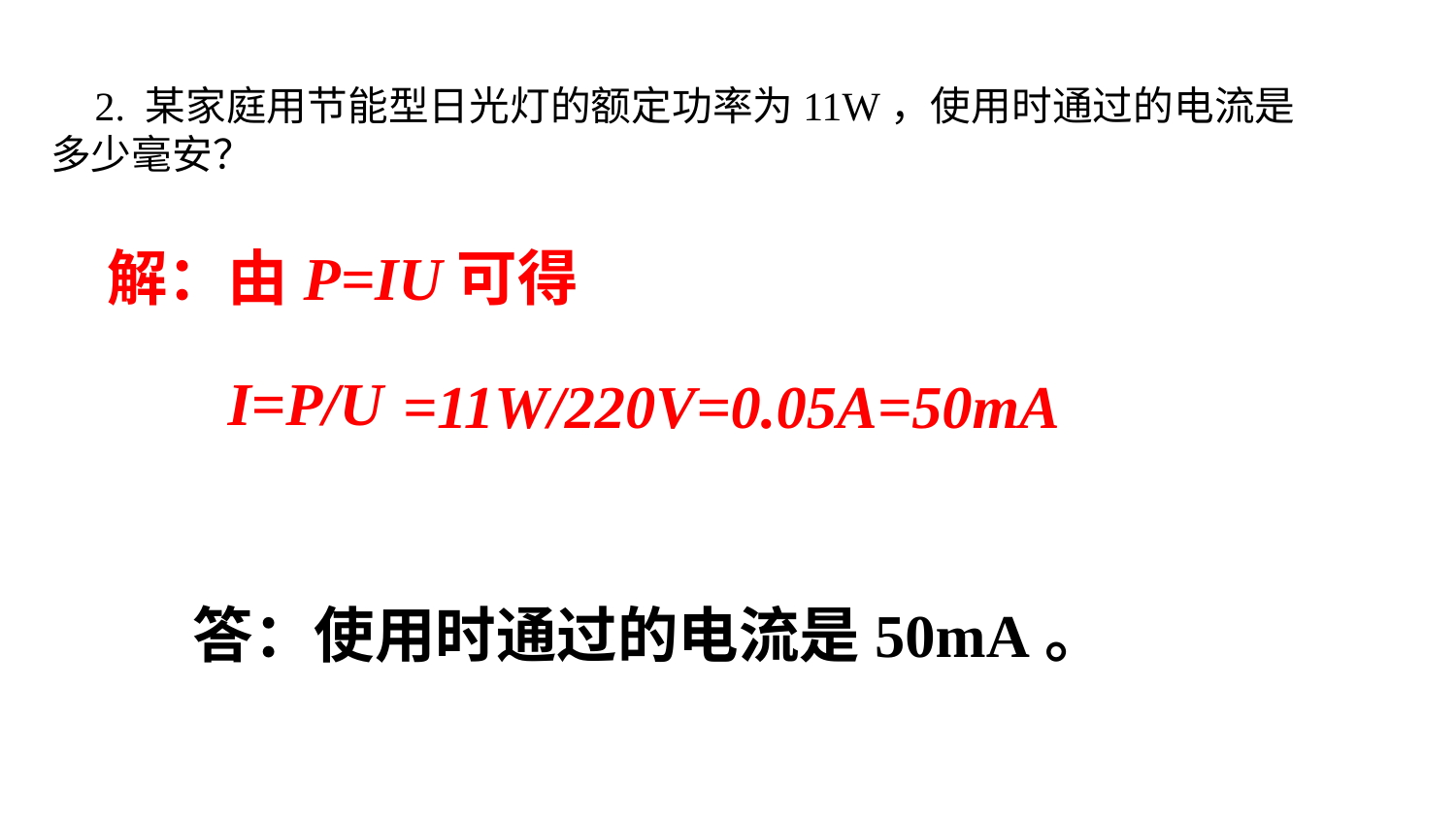

2. 某家庭用节能型日光灯的额定功率为11W，使用时通过的电流是多少毫安？

解：由P=IU可得
I=P/U
=11W/220V=0.05A=50mA
答：使用时通过的电流是50mA。